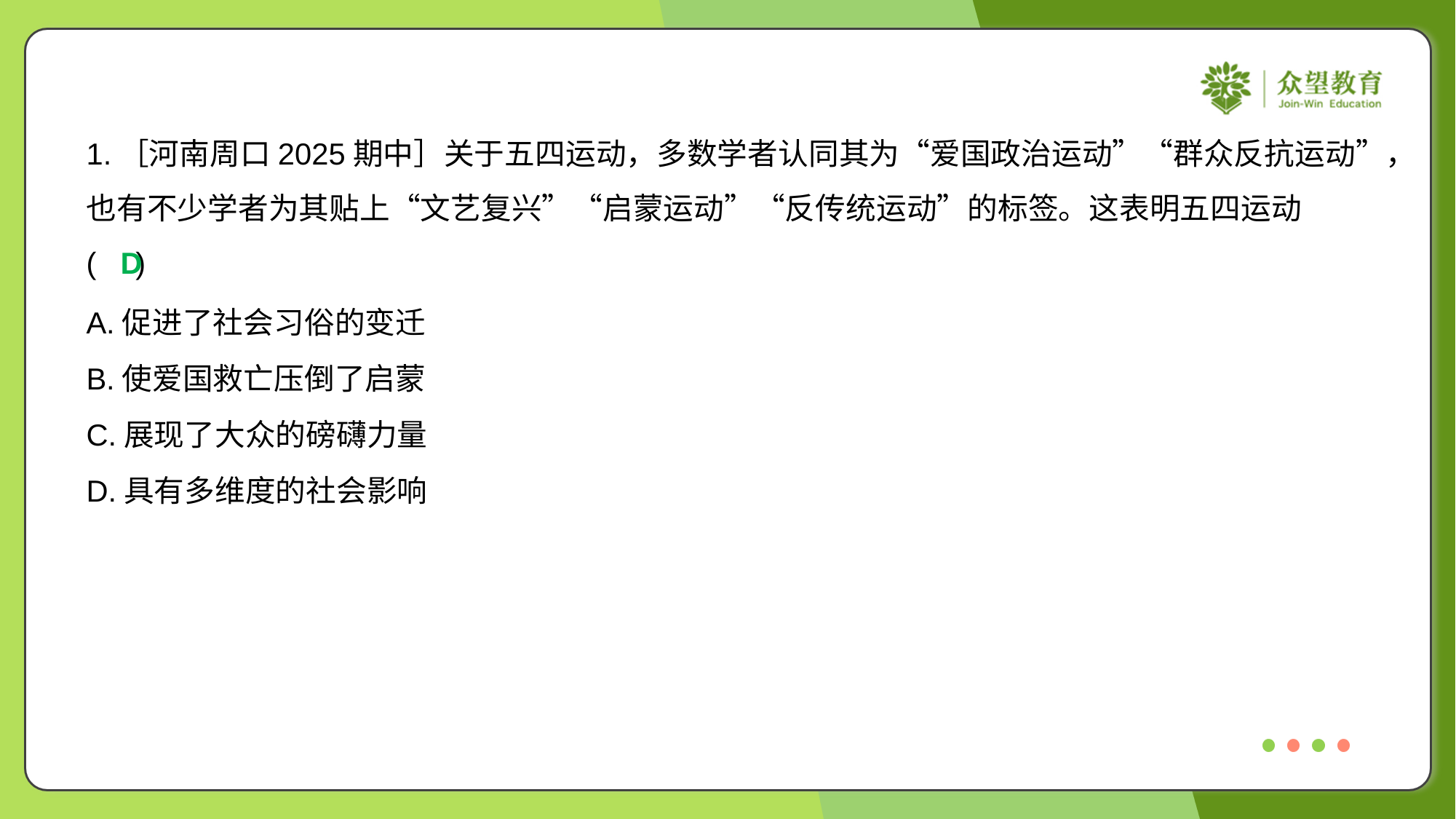

1.［河南周口2025期中］关于五四运动，多数学者认同其为“爱国政治运动”“群众反抗运动”，
也有不少学者为其贴上“文艺复兴”“启蒙运动”“反传统运动”的标签。这表明五四运动
(     )
D
A.促进了社会习俗的变迁
B.使爱国救亡压倒了启蒙
C.展现了大众的磅礴力量
D.具有多维度的社会影响